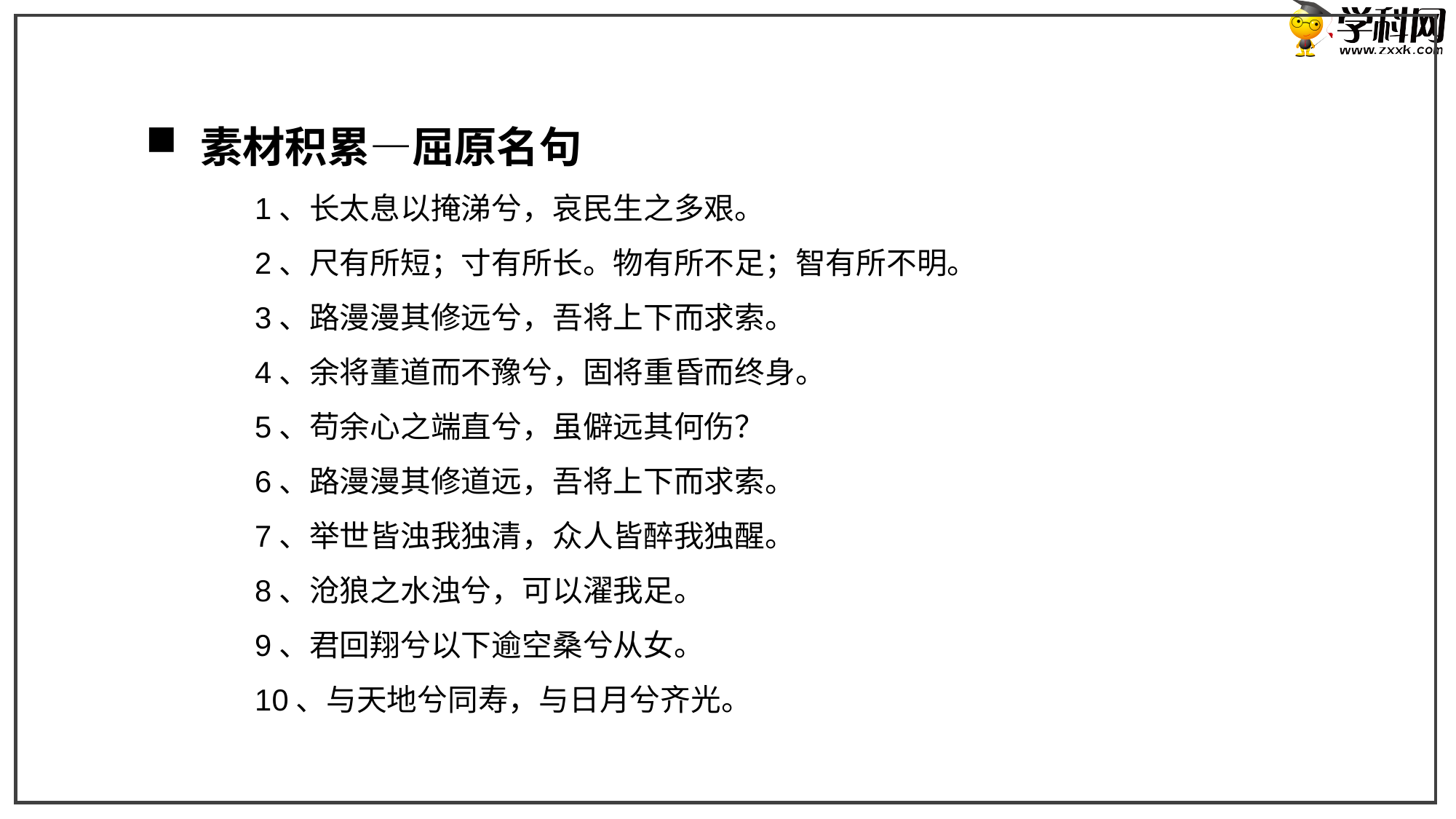

素材积累—屈原名句
1、长太息以掩涕兮，哀民生之多艰。
2、尺有所短；寸有所长。物有所不足；智有所不明。
3、路漫漫其修远兮，吾将上下而求索。
4、余将董道而不豫兮，固将重昏而终身。
5、苟余心之端直兮，虽僻远其何伤？
6、路漫漫其修道远，吾将上下而求索。
7、举世皆浊我独清，众人皆醉我独醒。
8、沧狼之水浊兮，可以濯我足。
9、君回翔兮以下逾空桑兮从女。
10、与天地兮同寿，与日月兮齐光。